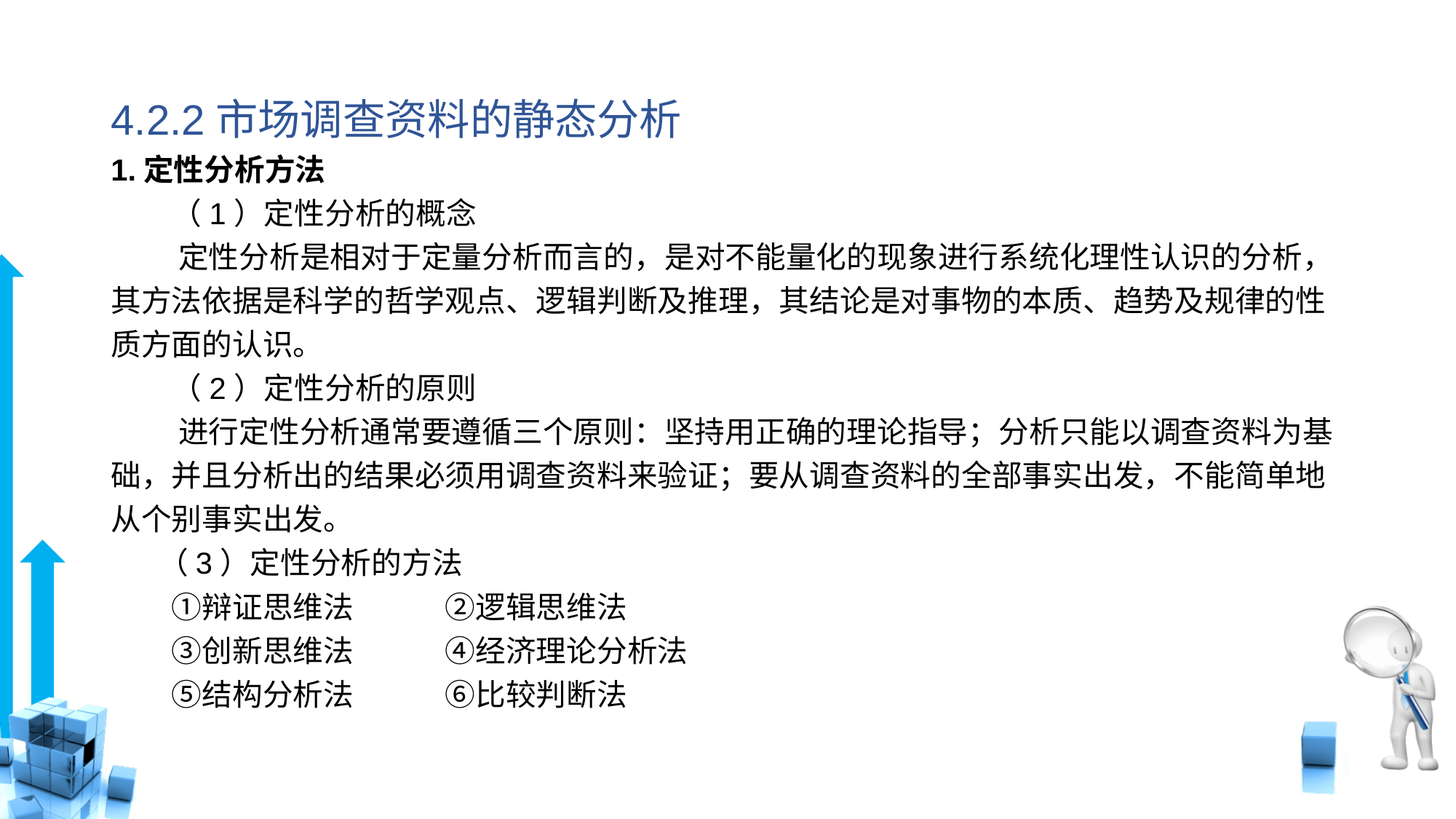

# 4.2.2市场调查资料的静态分析
1.定性分析方法
　　（1）定性分析的概念
　 　定性分析是相对于定量分析而言的，是对不能量化的现象进行系统化理性认识的分析，其方法依据是科学的哲学观点、逻辑判断及推理，其结论是对事物的本质、趋势及规律的性质方面的认识。
　　（2）定性分析的原则
　　 进行定性分析通常要遵循三个原则：坚持用正确的理论指导；分析只能以调查资料为基础，并且分析出的结果必须用调查资料来验证；要从调查资料的全部事实出发，不能简单地从个别事实出发。
       （3）定性分析的方法
　　①辩证思维法 	 ②逻辑思维法
　　③创新思维法 	 ④经济理论分析法
　　⑤结构分析法 	 ⑥比较判断法